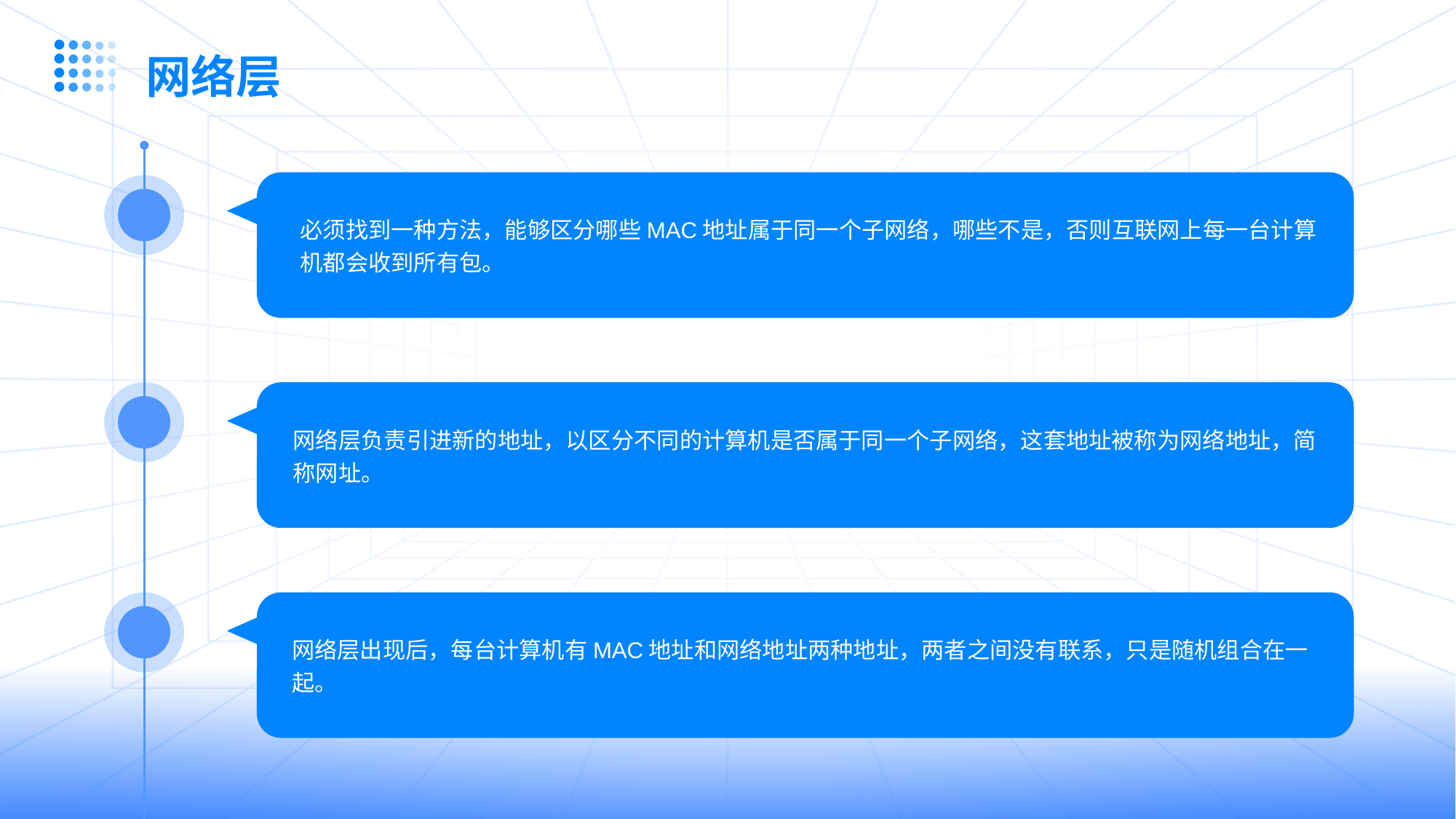

网络层

必须找到一种方法，能够区分哪些MAC地址属于同一个子网络，哪些不是，否则互联网上每一台计算机都会收到所有包。

网络层负责引进新的地址，以区分不同的计算机是否属于同一个子网络，这套地址被称为网络地址，简称网址。

网络层出现后，每台计算机有MAC地址和网络地址两种地址，两者之间没有联系，只是随机组合在一起。